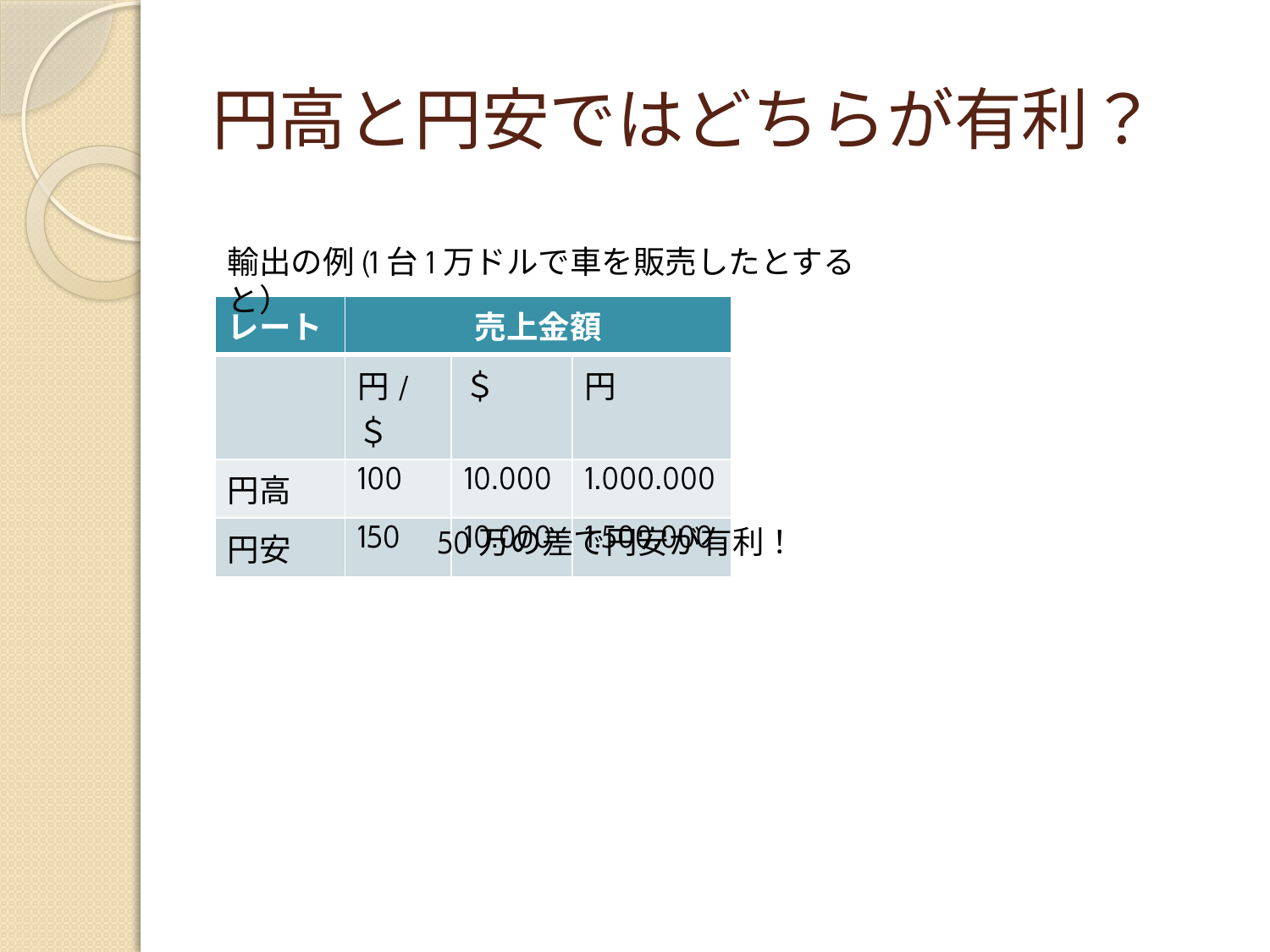

# 円高と円安ではどちらが有利？
輸出の例(1台1万ドルで車を販売したとすると）
| レート | 売上金額 |  |  |
| --- | --- | --- | --- |
|  | 円/＄ | ＄ | 円 |
| 円高 | 100 | 10.000 | 1.000.000 |
| 円安 | 150 | 10.000 | 1.500.000 |
50万の差で円安が有利！